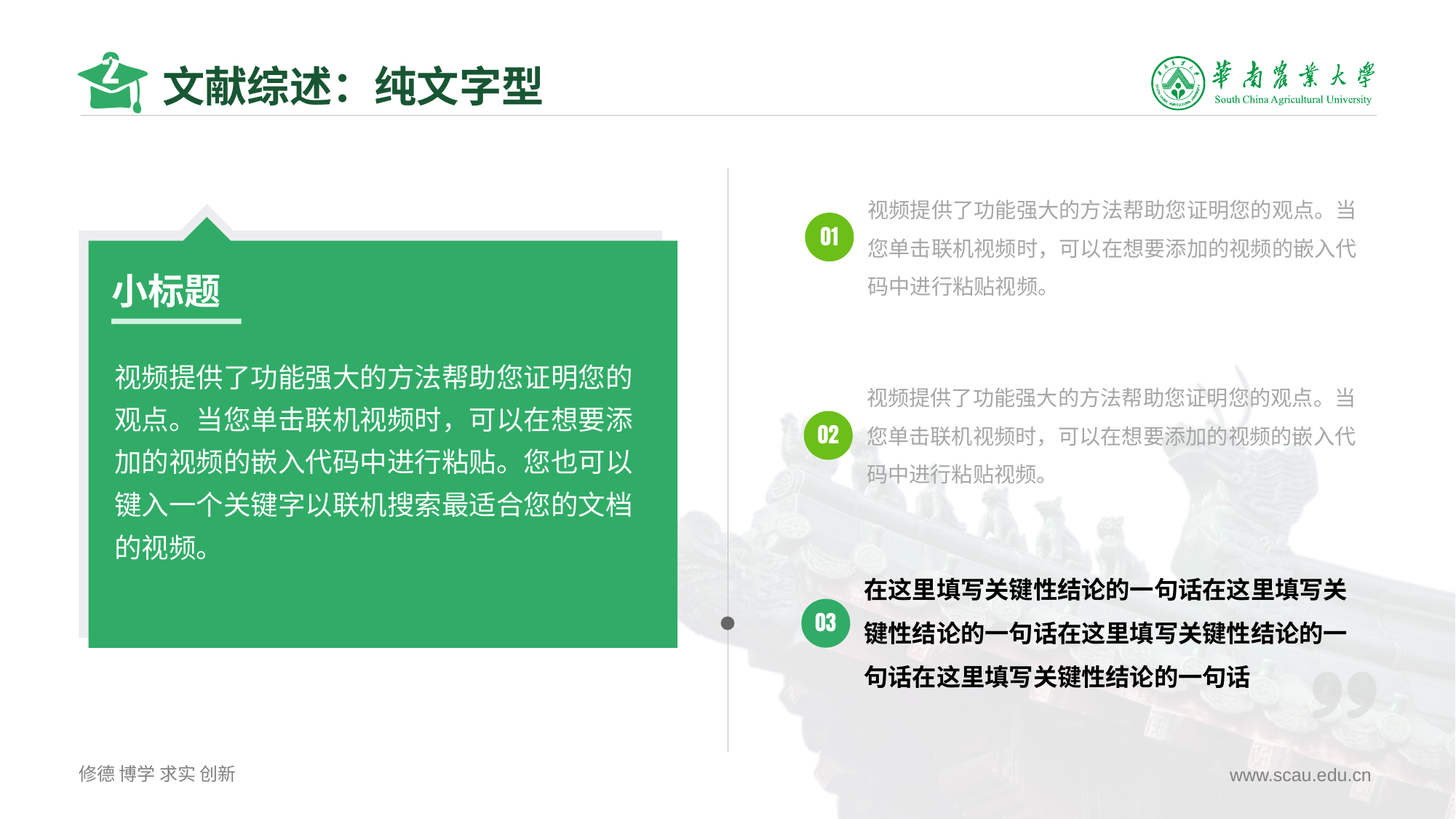

# 文献综述：纯文字型
视频提供了功能强大的方法帮助您证明您的观点。当您单击联机视频时，可以在想要添加的视频的嵌入代码中进行粘贴视频。
01

小标题

视频提供了功能强大的方法帮助您证明您的观点。当您单击联机视频时，可以在想要添加的视频的嵌入代码中进行粘贴。您也可以键入一个关键字以联机搜索最适合您的文档的视频。
视频提供了功能强大的方法帮助您证明您的观点。当您单击联机视频时，可以在想要添加的视频的嵌入代码中进行粘贴视频。

02
在这里填写关键性结论的一句话在这里填写关键性结论的一句话在这里填写关键性结论的一句话在这里填写关键性结论的一句话

03